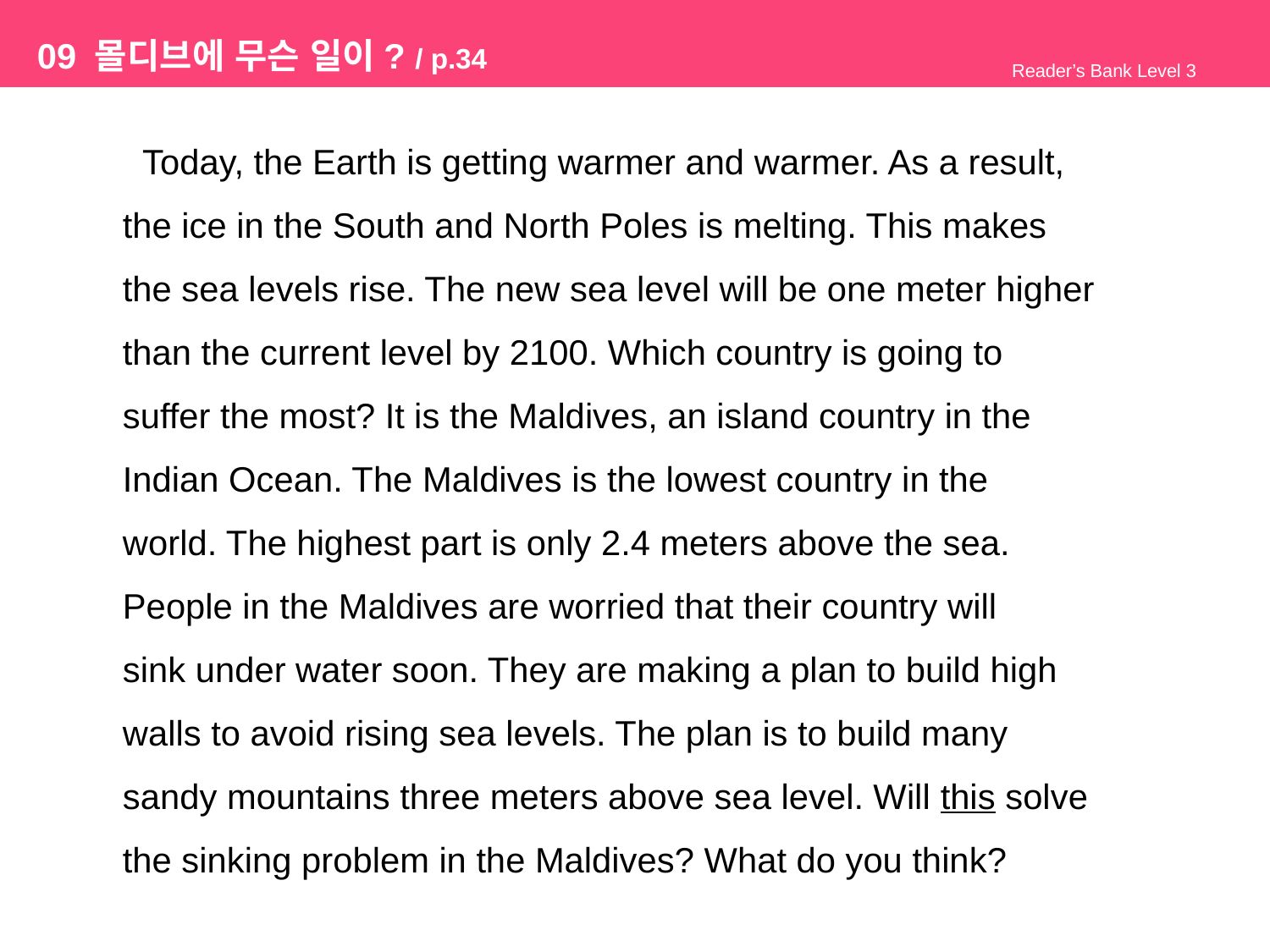

# 09 몰디브에 무슨 일이? / p.34
Reader’s Bank Level 3

  Today, the Earth is getting warmer and warmer. As a result,
the ice in the South and North Poles is melting. This makes
the sea levels rise. The new sea level will be one meter higher
than the current level by 2100. Which country is going to
suffer the most? It is the Maldives, an island country in the
Indian Ocean. The Maldives is the lowest country in the
world. The highest part is only 2.4 meters above the sea.
People in the Maldives are worried that their country will
sink under water soon. They are making a plan to build high
walls to avoid rising sea levels. The plan is to build many
sandy mountains three meters above sea level. Will this solve
the sinking problem in the Maldives? What do you think?